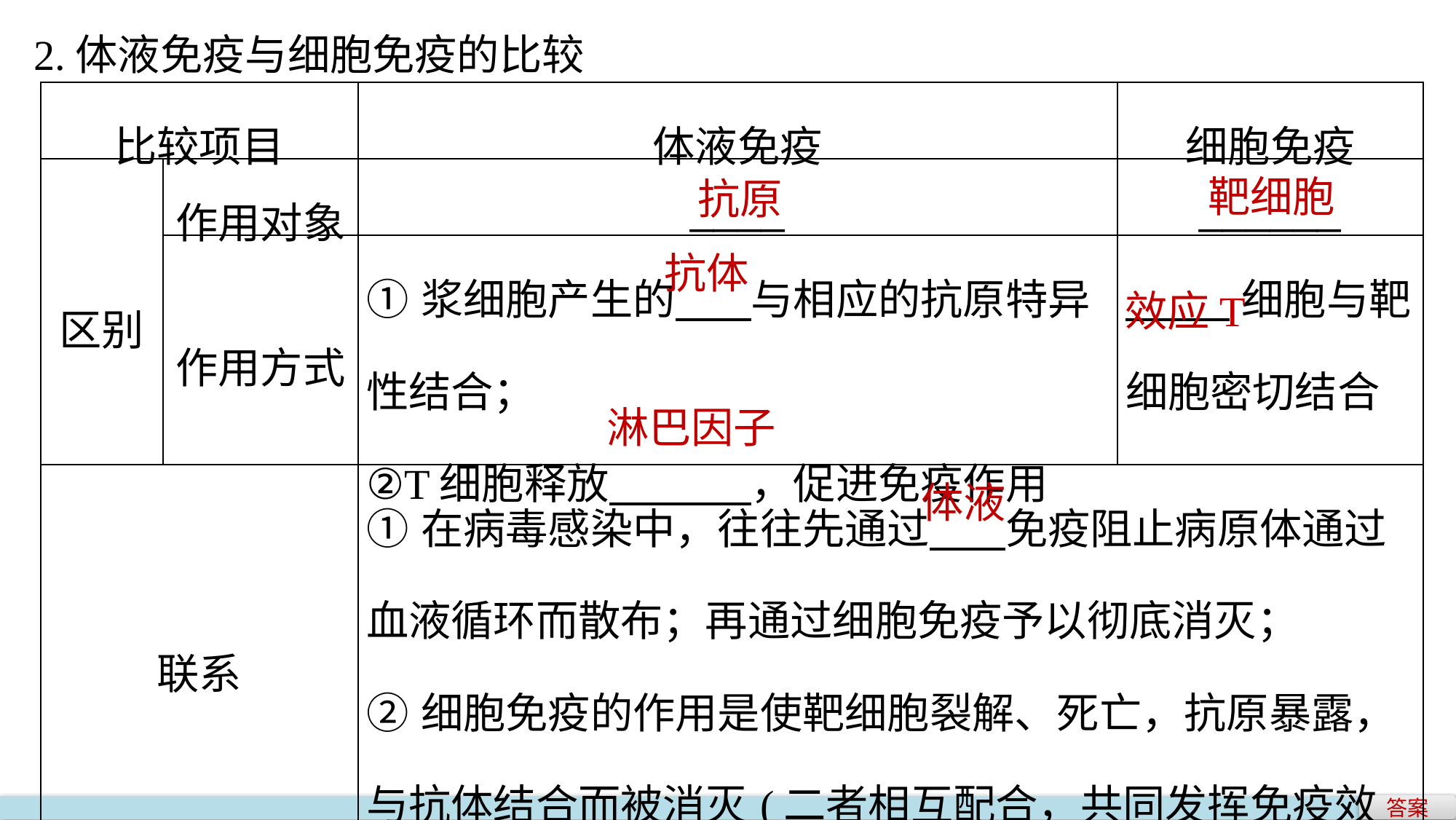

2.体液免疫与细胞免疫的比较
| 比较项目 |  | 体液免疫 | 细胞免疫 |
| --- | --- | --- | --- |
| 区别 | 作用对象 | \_\_\_\_ | \_\_\_\_\_\_ |
|  | 作用方式 | ①浆细胞产生的 与相应的抗原特异性结合； ②T细胞释放 ，促进免疫作用 | 细胞与靶细胞密切结合 |
| 联系 |  | ①在病毒感染中，往往先通过 免疫阻止病原体通过血液循环而散布；再通过细胞免疫予以彻底消灭； ②细胞免疫的作用是使靶细胞裂解、死亡，抗原暴露，与抗体结合而被消灭(二者相互配合，共同发挥免疫效应) |  |
靶细胞
抗原
抗体
效应T
淋巴因子
体液
答案